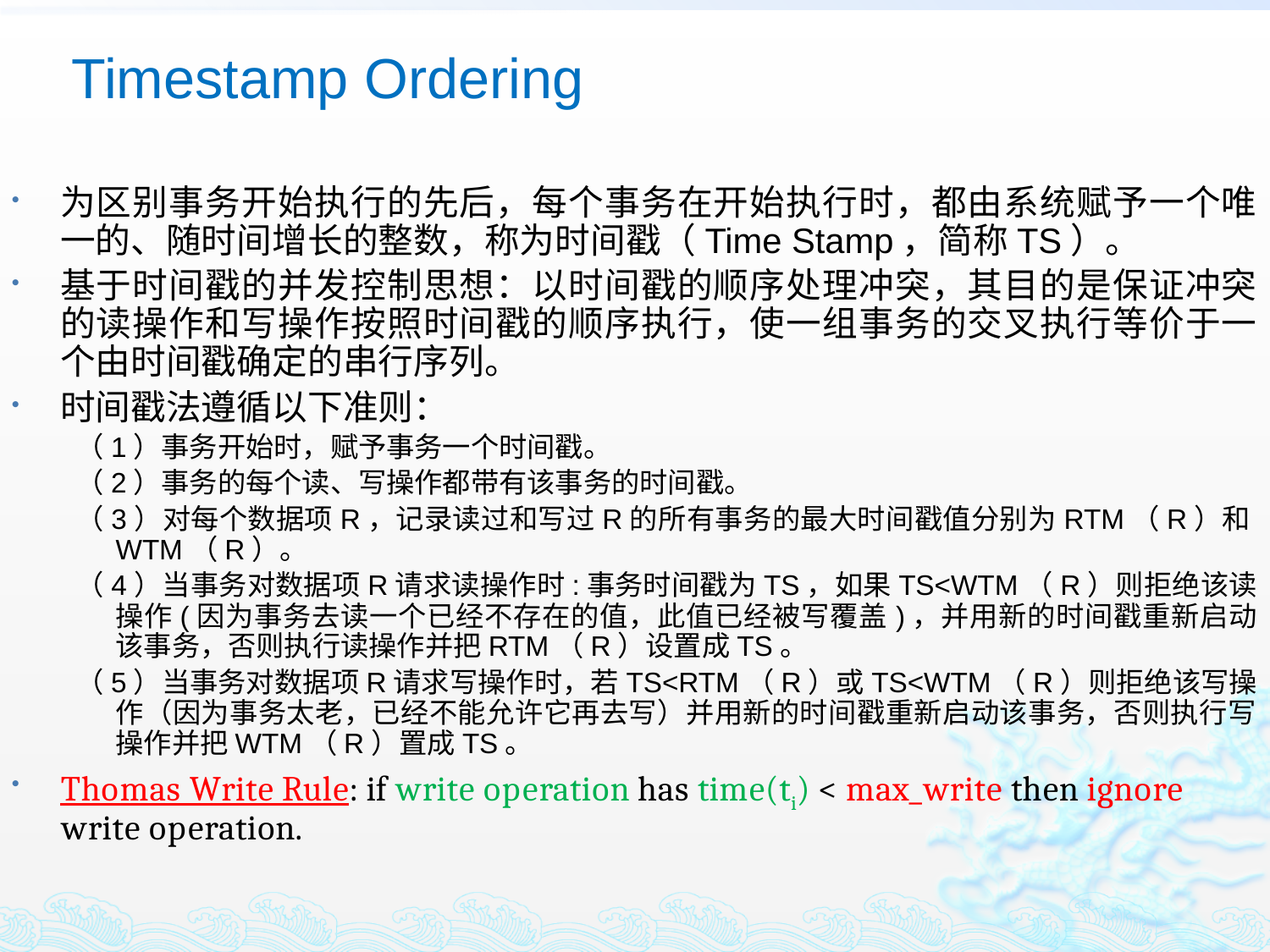

# Timestamp Ordering
为区别事务开始执行的先后，每个事务在开始执行时，都由系统赋予一个唯一的、随时间增长的整数，称为时间戳（Time Stamp，简称TS）。
基于时间戳的并发控制思想：以时间戳的顺序处理冲突，其目的是保证冲突的读操作和写操作按照时间戳的顺序执行，使一组事务的交叉执行等价于一个由时间戳确定的串行序列。
时间戳法遵循以下准则：
（1）事务开始时，赋予事务一个时间戳。
（2）事务的每个读、写操作都带有该事务的时间戳。
（3）对每个数据项R，记录读过和写过R的所有事务的最大时间戳值分别为RTM（R）和WTM（R）。
（4）当事务对数据项R请求读操作时:事务时间戳为TS，如果TS<WTM（R）则拒绝该读操作(因为事务去读一个已经不存在的值，此值已经被写覆盖)，并用新的时间戳重新启动该事务，否则执行读操作并把RTM（R）设置成TS。
（5）当事务对数据项R请求写操作时，若TS<RTM（R）或TS<WTM（R）则拒绝该写操作（因为事务太老，已经不能允许它再去写）并用新的时间戳重新启动该事务，否则执行写操作并把WTM（R）置成TS。
Thomas Write Rule: if write operation has time(ti) < max_write then ignore write operation.